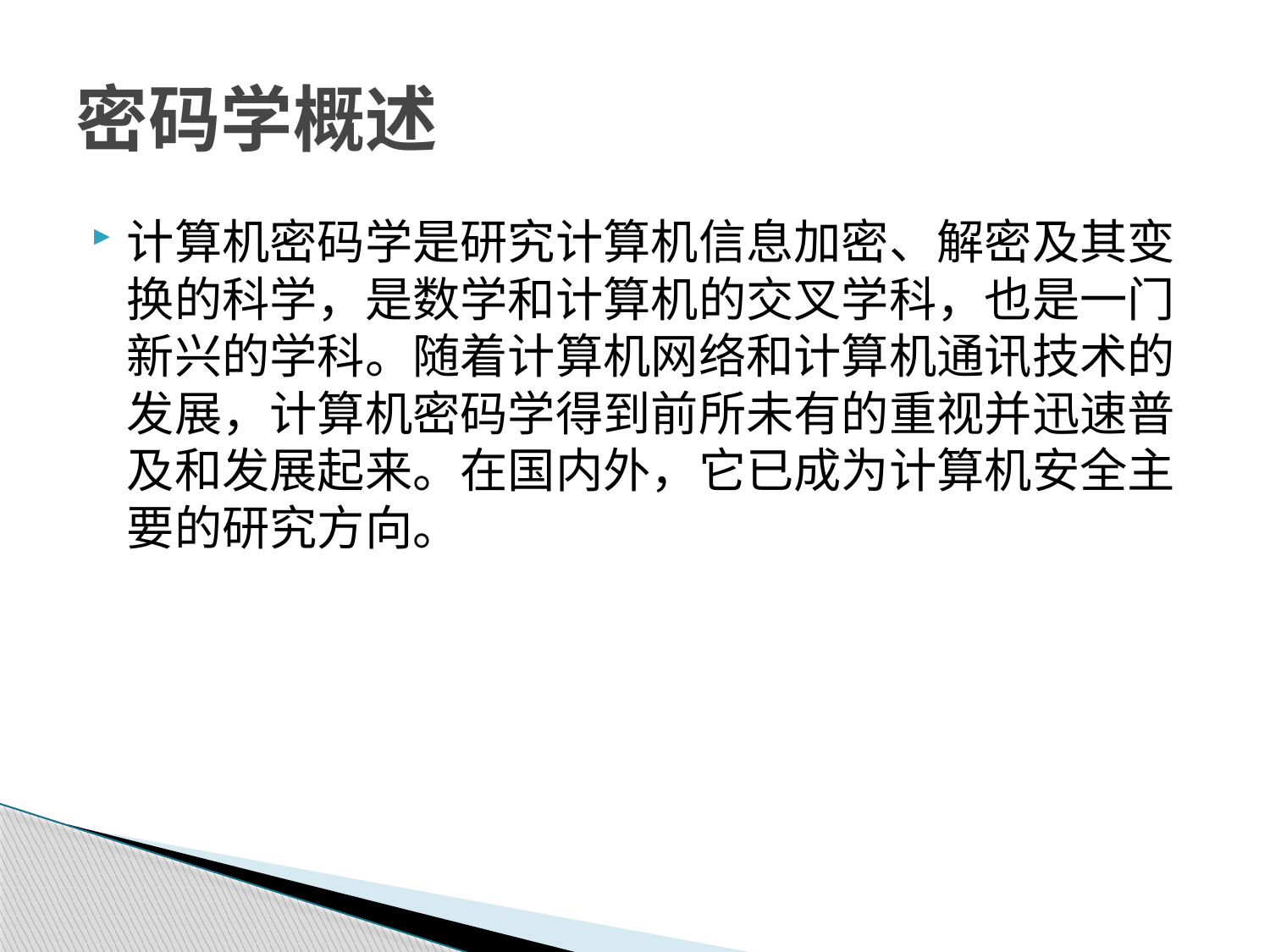

# 密码学概述
计算机密码学是研究计算机信息加密、解密及其变换的科学，是数学和计算机的交叉学科，也是一门新兴的学科。随着计算机网络和计算机通讯技术的发展，计算机密码学得到前所未有的重视并迅速普及和发展起来。在国内外，它已成为计算机安全主要的研究方向。